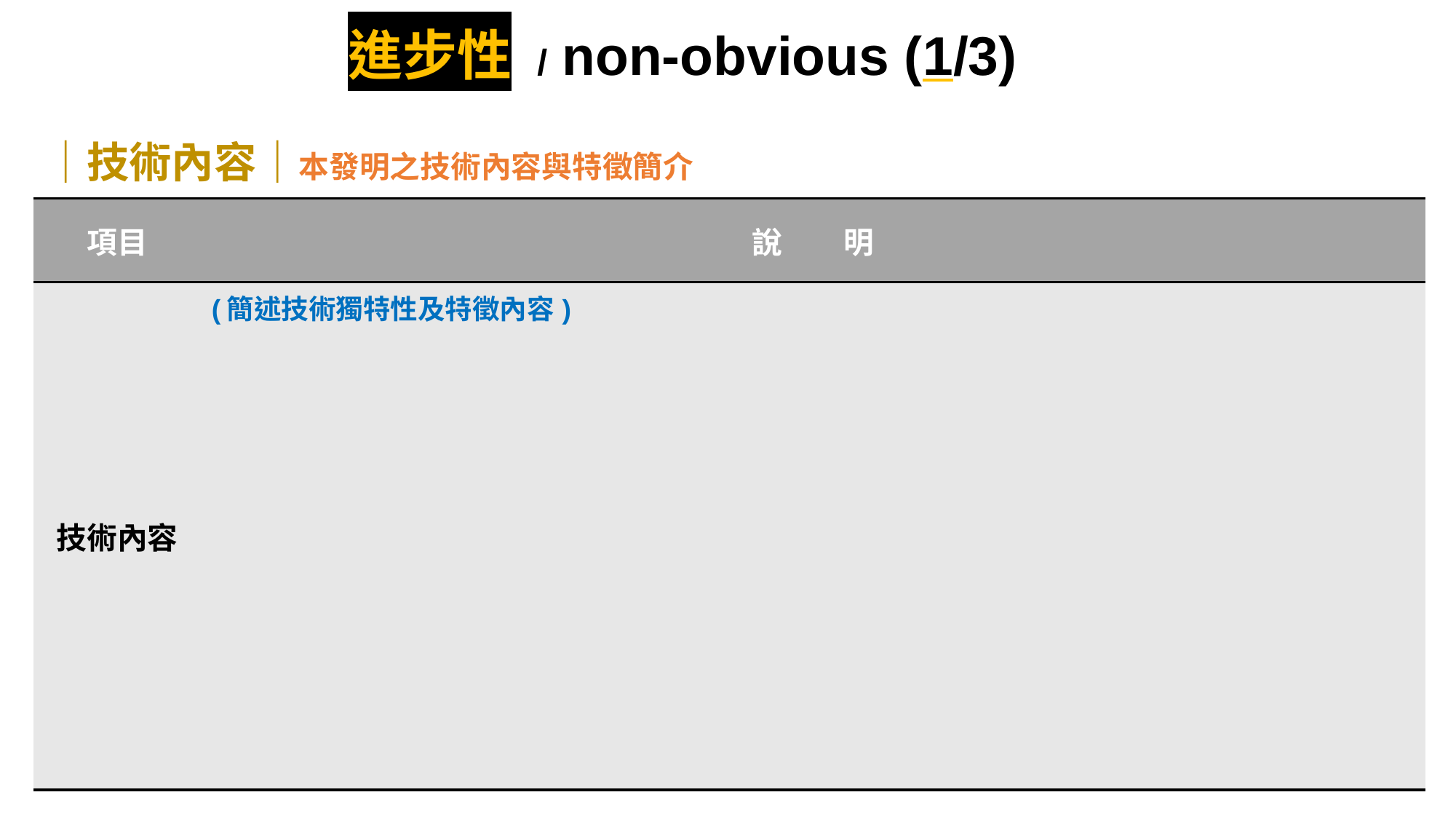

進步性 / non-obvious (1/3)

｜技術內容｜本發明之技術內容與特徵簡介
| 項目 | 說　　明 |
| --- | --- |
| 技術內容 | (簡述技術獨特性及特徵內容) |